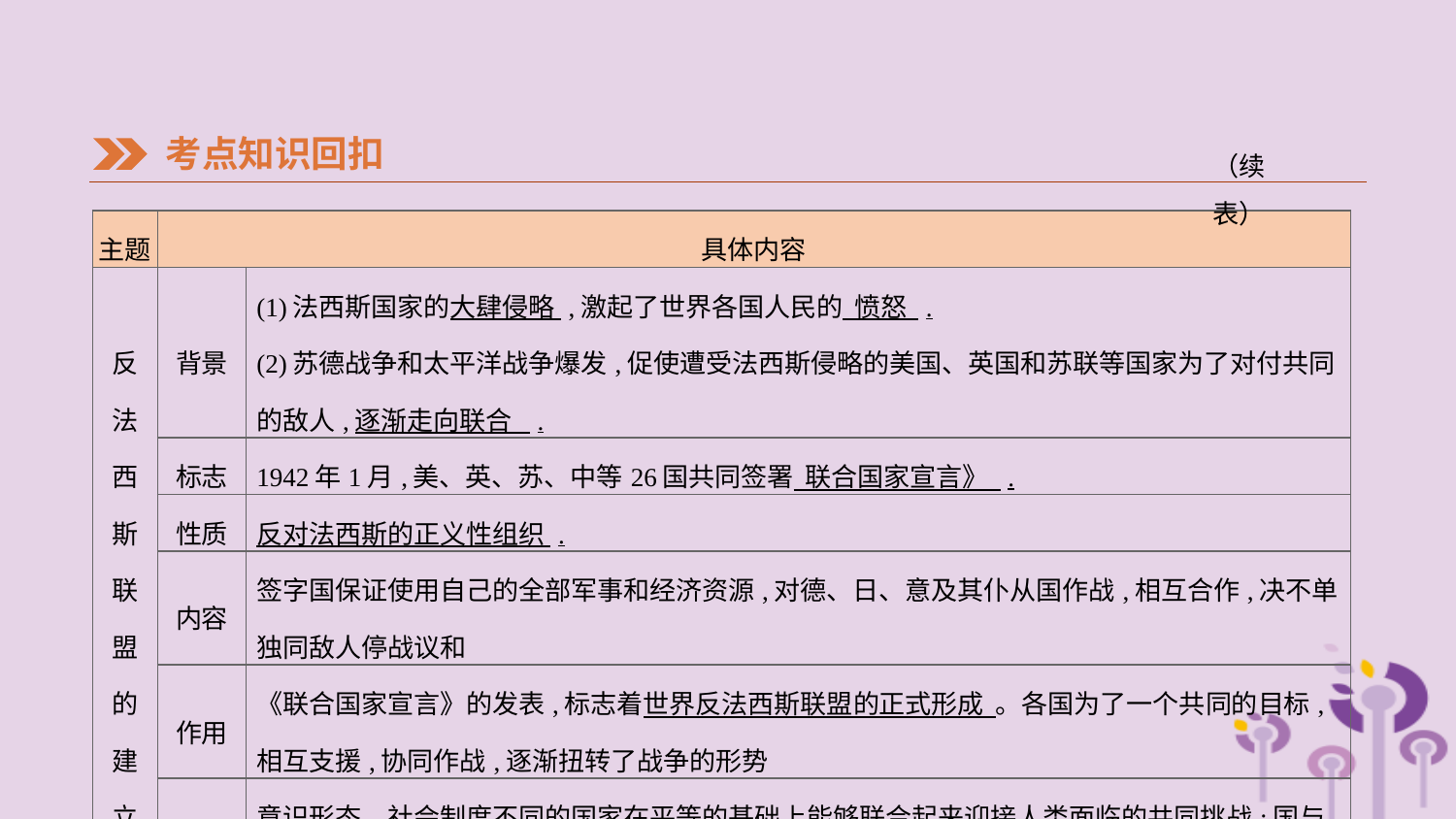

考点知识回扣

（续表）
| 主题 | 具体内容 |  |
| --- | --- | --- |
| 反 法 西 斯 联 盟 的 建 立 | 背景 | (1)法西斯国家的大肆侵略 ,激起了世界各国人民的 愤怒 . (2)苏德战争和太平洋战争爆发,促使遭受法西斯侵略的美国、英国和苏联等国家为了对付共同的敌人,逐渐走向联合 . |
|  | 标志 | 1942年1月,美、英、苏、中等26国共同签署 联合国家宣言》 . |
|  | 性质 | 反对法西斯的正义性组织 . |
|  | 内容 | 签字国保证使用自己的全部军事和经济资源,对德、日、意及其仆从国作战,相互合作,决不单独同敌人停战议和 |
|  | 作用 | 《联合国家宣言》的发表,标志着世界反法西斯联盟的正式形成 。各国为了一个共同的目标,相互支援,协同作战,逐渐扭转了战争的形势 |
|  | 认识 | 意识形态、社会制度不同的国家在平等的基础上能够联合起来迎接人类面临的共同挑战;国与国之间要和平共处,尽量避免战争 |